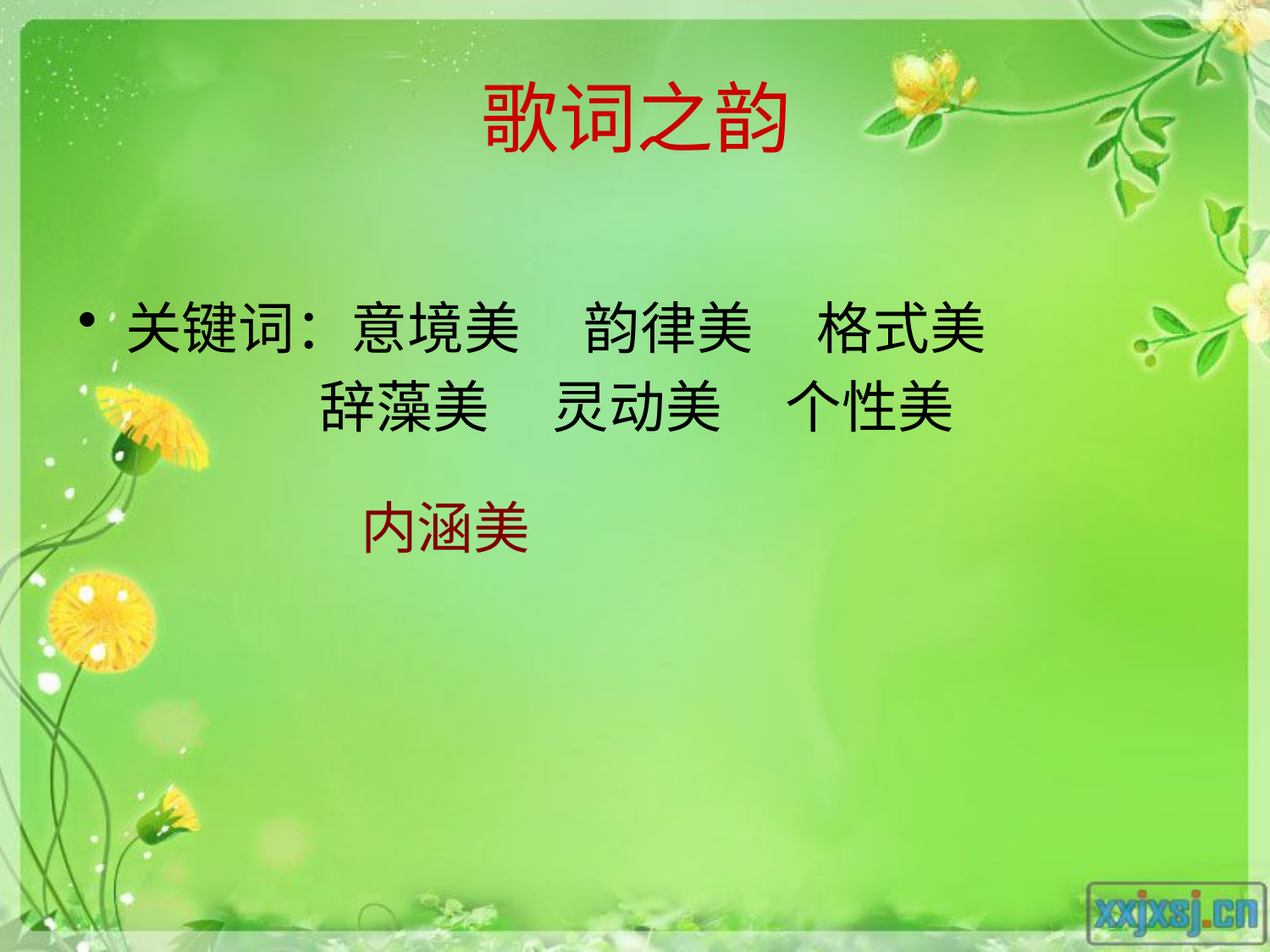

# 歌词之韵
关键词：意境美     韵律美     格式美
                  辞藻美     灵动美     个性美

内涵美